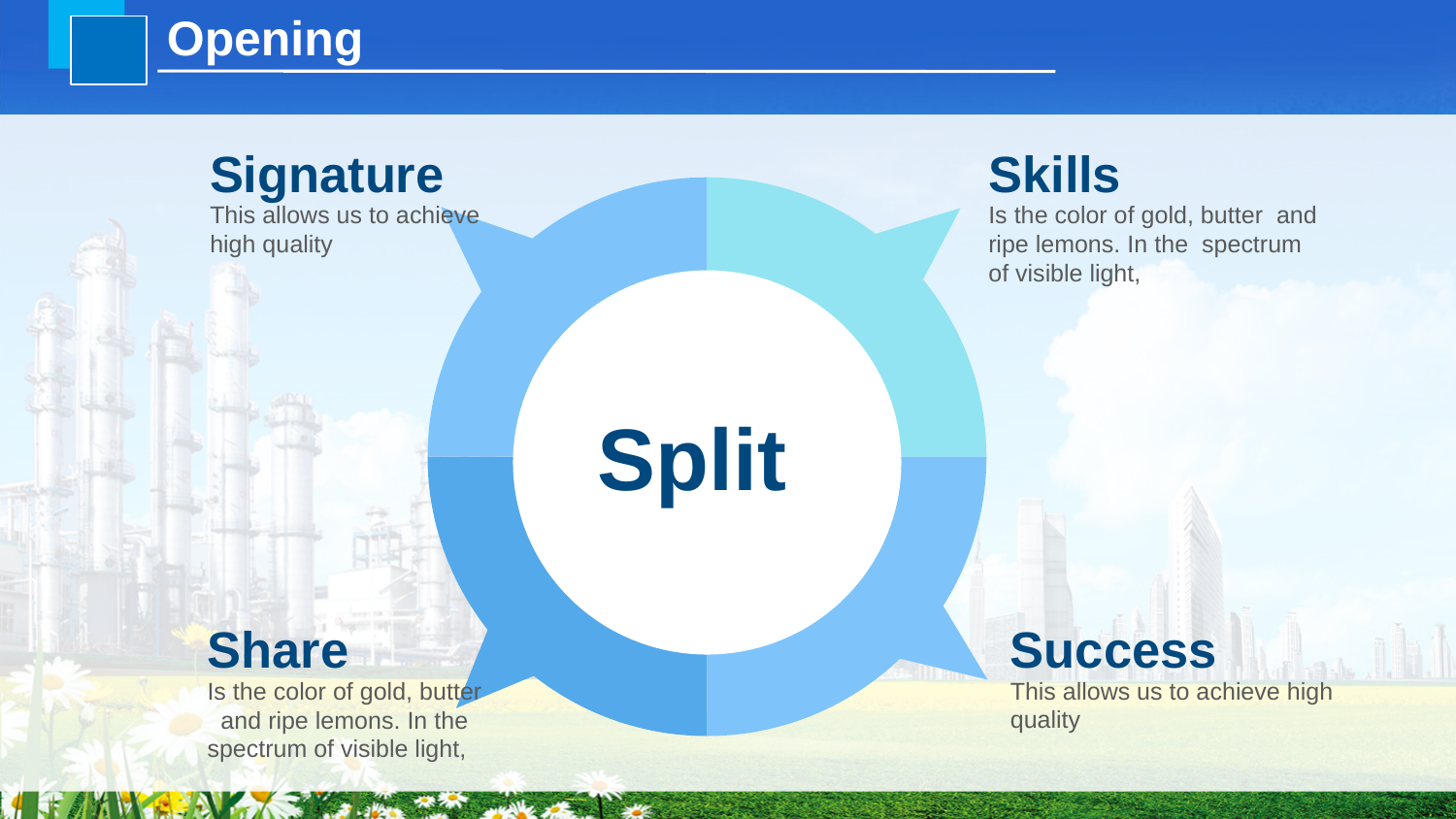

Opening
Signature
Skills

### Chart

| Category | 销售额 |
|---|---|
| 第一季度 | 4.0 |
| 第二季度 | 4.0 |
| 第三季度 | 4.0 |
| 第四季度 | 4.0 |

This allows us to achieve
high quality
Is the color of gold, butter  and ripe lemons. In the  spectrum of visible light,
Split

Share
Success

Is the color of gold, butter
  and ripe lemons. In the  spectrum of visible light,
This allows us to achieve high quality